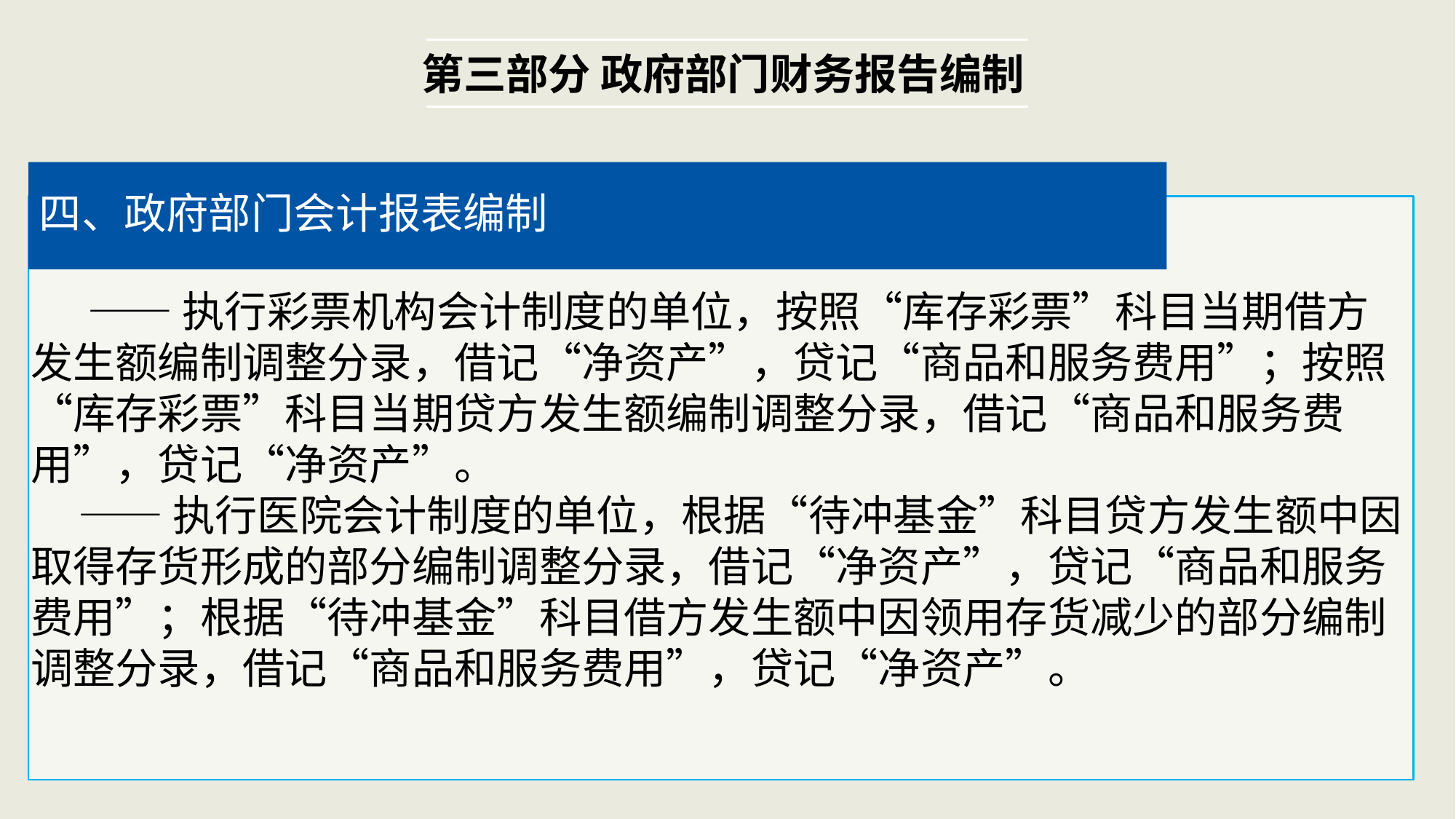

第三部分 政府部门财务报告编制

四、政府部门会计报表编制

      ——执行彩票机构会计制度的单位，按照“库存彩票”科目当期借方发生额编制调整分录，借记“净资产”，贷记“商品和服务费用”；按照“库存彩票”科目当期贷方发生额编制调整分录，借记“商品和服务费用”，贷记“净资产”。
     ——执行医院会计制度的单位，根据“待冲基金”科目贷方发生额中因取得存货形成的部分编制调整分录，借记“净资产”，贷记“商品和服务费用”；根据“待冲基金”科目借方发生额中因领用存货减少的部分编制调整分录，借记“商品和服务费用”，贷记“净资产”。
91